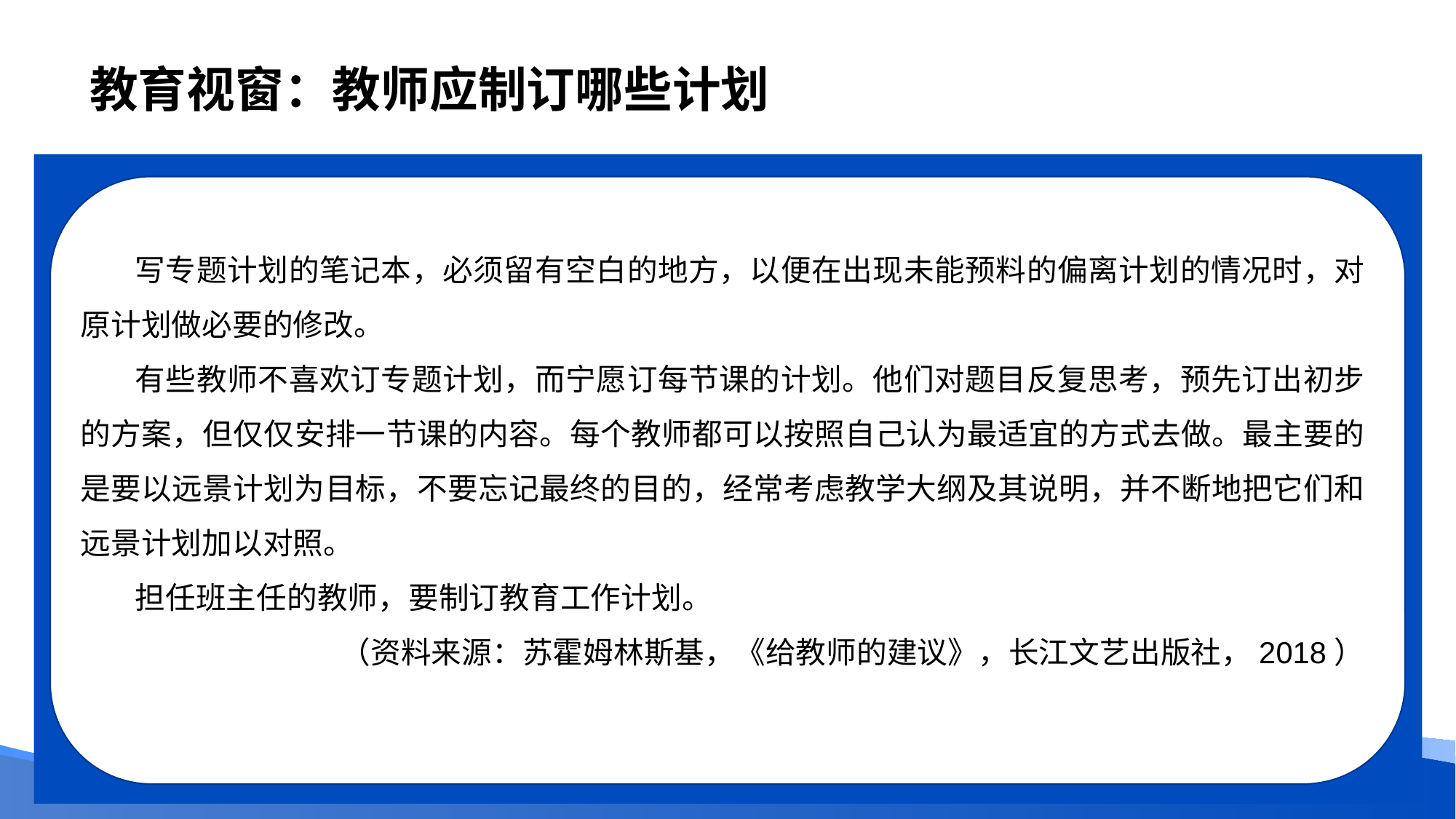

# 教育视窗：教师应制订哪些计划

写专题计划的笔记本，必须留有空白的地方，以便在出现未能预料的偏离计划的情况时，对原计划做必要的修改。
有些教师不喜欢订专题计划，而宁愿订每节课的计划。他们对题目反复思考，预先订出初步的方案，但仅仅安排一节课的内容。每个教师都可以按照自己认为最适宜的方式去做。最主要的是要以远景计划为目标，不要忘记最终的目的，经常考虑教学大纲及其说明，并不断地把它们和远景计划加以对照。
担任班主任的教师，要制订教育工作计划。
（资料来源：苏霍姆林斯基，《给教师的建议》，长江文艺出版社，2018）